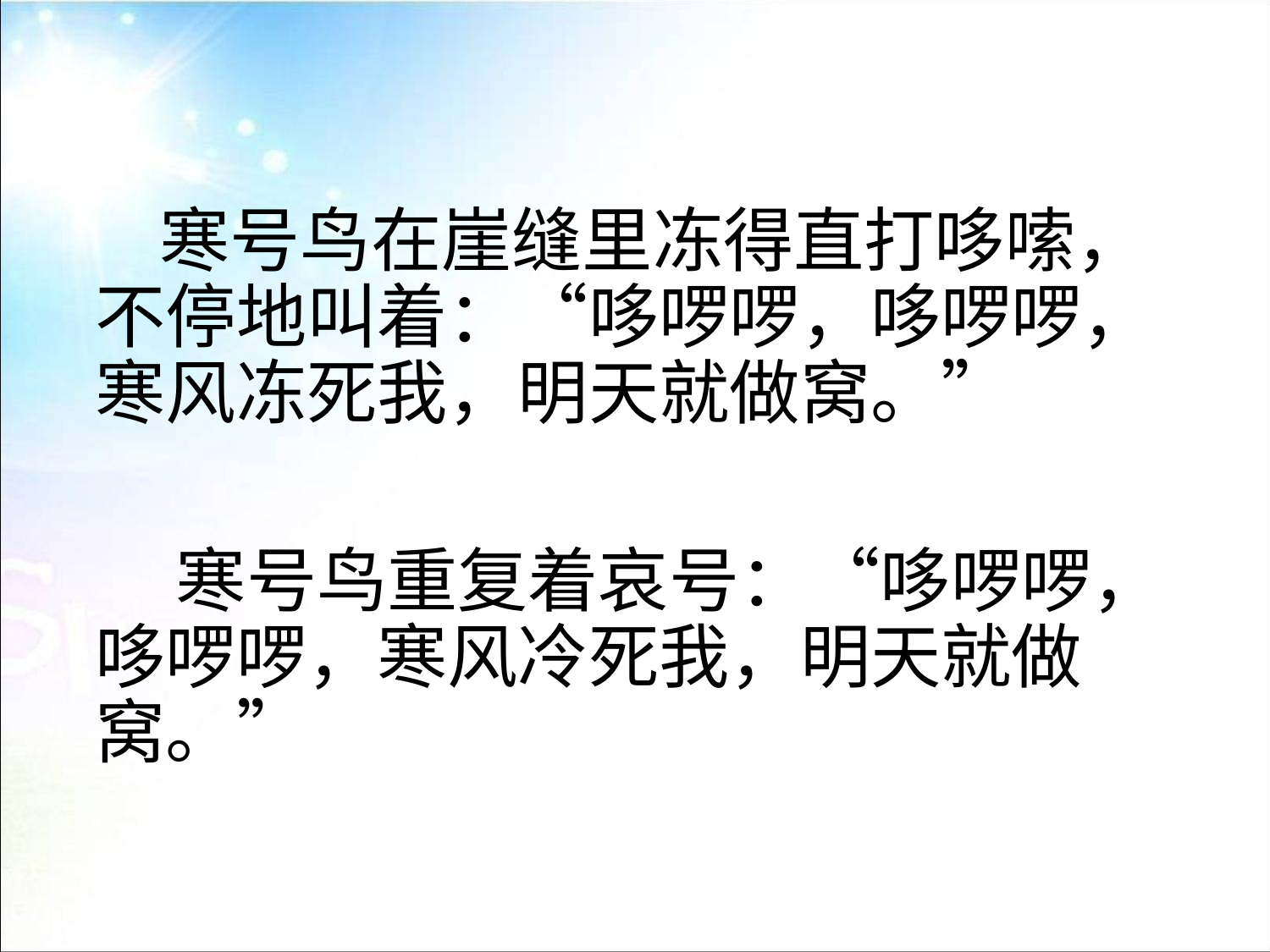

#
    寒号鸟在崖缝里冻得直打哆嗦，不停地叫着：“哆啰啰，哆啰啰，寒风冻死我，明天就做窝。”

    寒号鸟重复着哀号：“哆啰啰，哆啰啰，寒风冷死我，明天就做窝。”